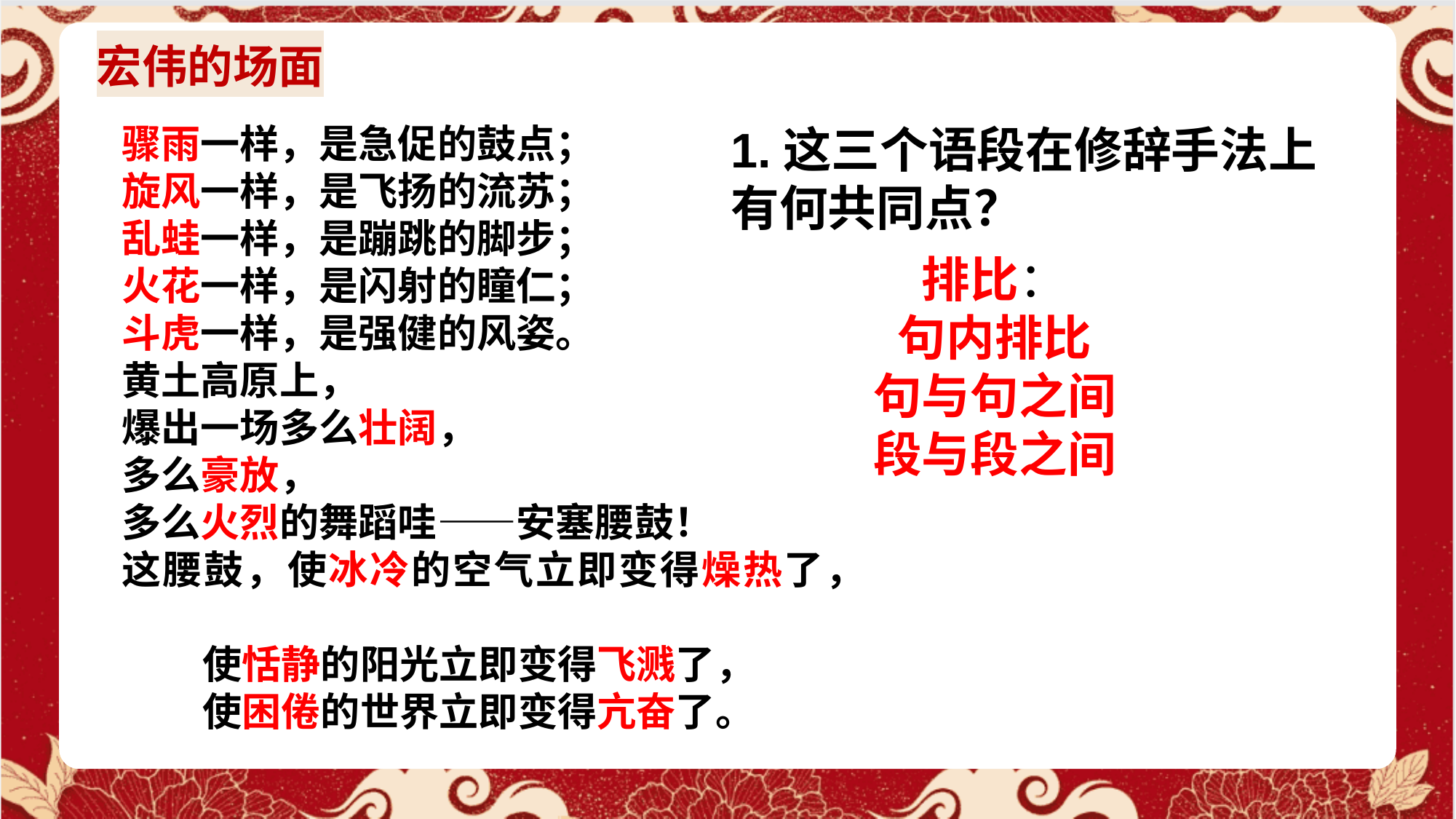

说说安塞腰鼓给了你什么样的感受？
宏伟的场面
骤雨一样，是急促的鼓点；
旋风一样，是飞扬的流苏；
乱蛙一样，是蹦跳的脚步；
火花一样，是闪射的瞳仁；
斗虎一样，是强健的风姿。
黄土高原上，
爆出一场多么壮阔，
多么豪放，
多么火烈的舞蹈哇——安塞腰鼓！
这腰鼓，使冰冷的空气立即变得燥热了，
        使恬静的阳光立即变得飞溅了，
        使困倦的世界立即变得亢奋了。
1.这三个语段在修辞手法上有何共同点？
排比：
句内排比
句与句之间
段与段之间